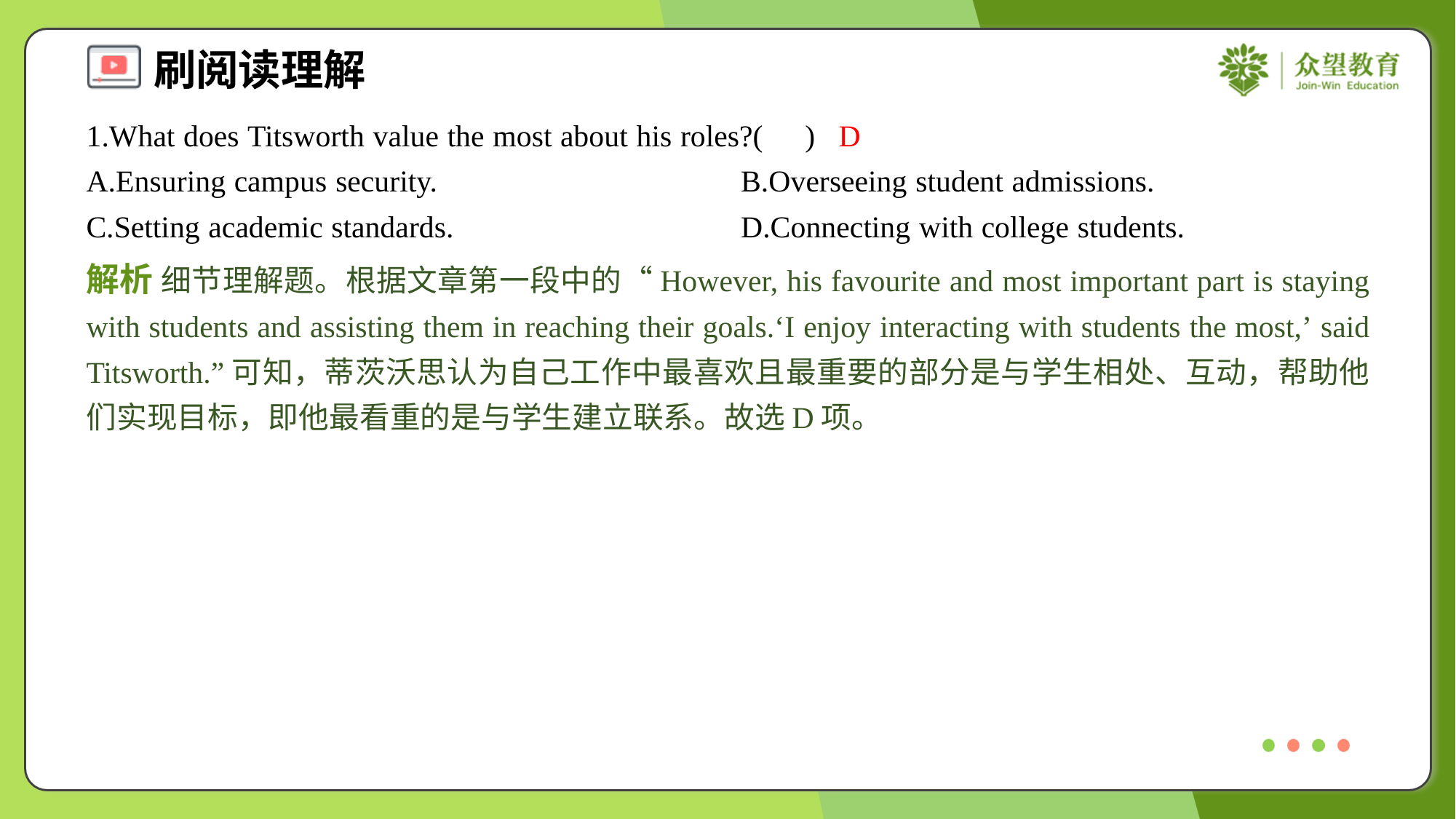

1.What does Titsworth value the most about his roles?(     )
D
A.Ensuring campus security.	B.Overseeing student admissions.
C.Setting academic standards.	D.Connecting with college students.
解析 细节理解题。根据文章第一段中的“However, his favourite and most important part is staying with students and assisting them in reaching their goals.‘I enjoy interacting with students the most,’ said Titsworth.”可知，蒂茨沃思认为自己工作中最喜欢且最重要的部分是与学生相处、互动，帮助他们实现目标，即他最看重的是与学生建立联系。故选D项。